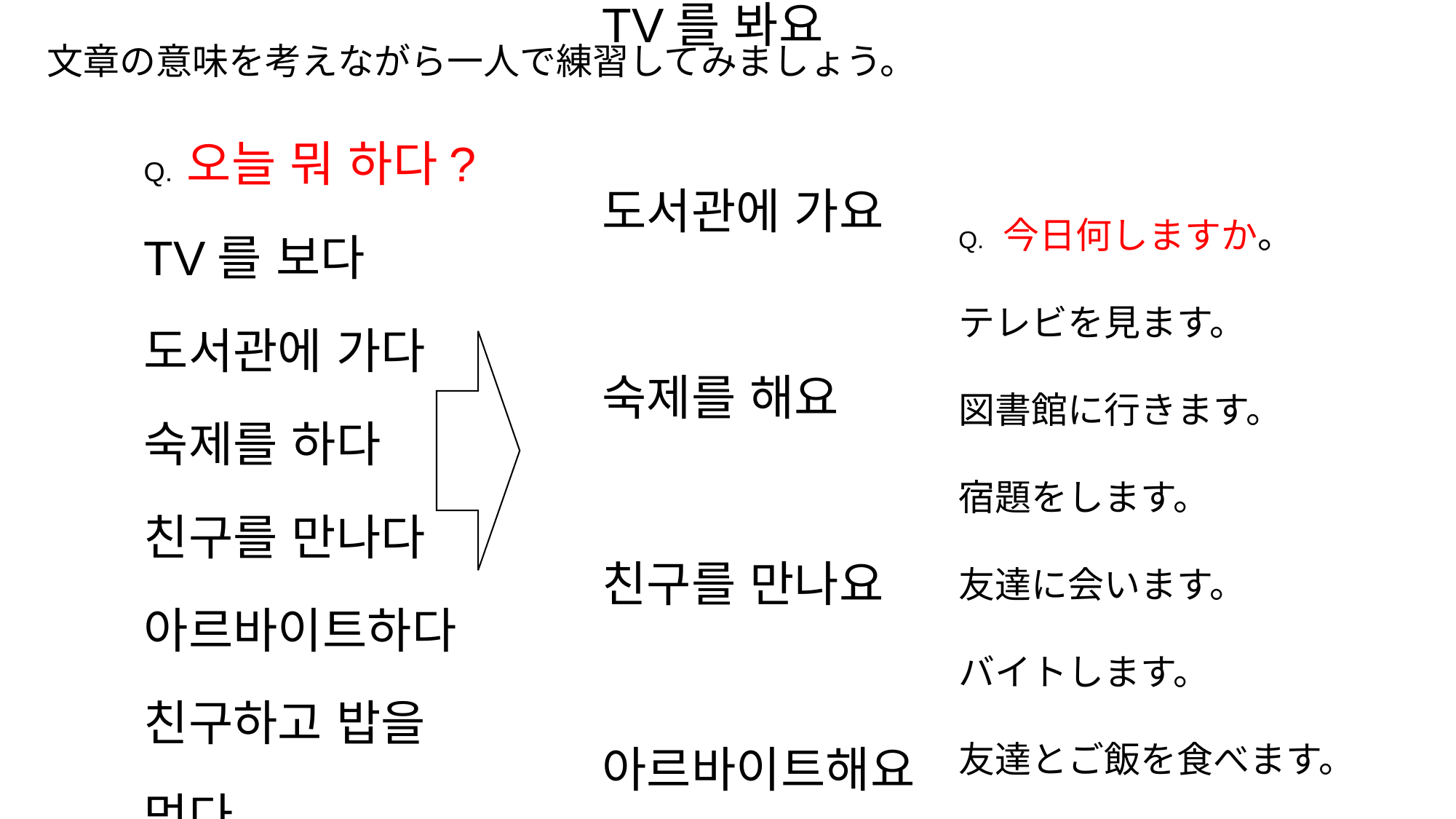

文章の意味を考えながら一人で練習してみましょう。
Q. 今日何しますか。
テレビを見ます。
図書館に行きます。
宿題をします。
友達に会います。
バイトします。
友達とご飯を食べます。
Q. 오늘 뭐 해요?
TV를 봐요
도서관에 가요
숙제를 해요
친구를 만나요
아르바이트해요
친구하고 밥을 먹어요
Q. 오늘 뭐 하다?
TV를 보다
도서관에 가다
숙제를 하다
친구를 만나다
아르바이트하다
친구하고 밥을 먹다